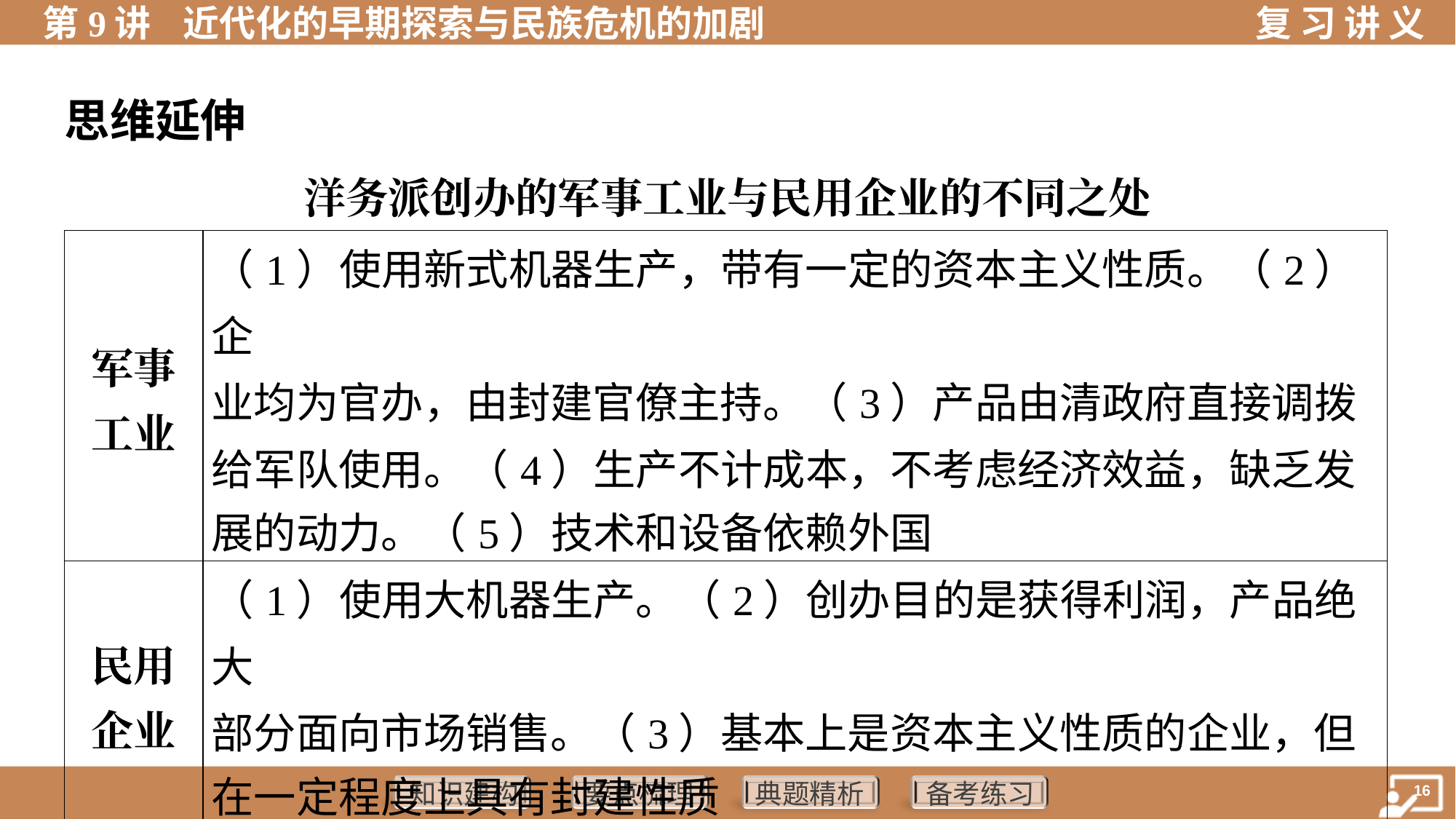

思维延伸
洋务派创办的军事工业与民用企业的不同之处
| 军事 工业 | （1）使用新式机器生产，带有一定的资本主义性质。（2）企 业均为官办，由封建官僚主持。（3）产品由清政府直接调拨 给军队使用。（4）生产不计成本，不考虑经济效益，缺乏发 展的动力。（5）技术和设备依赖外国 |
| --- | --- |
| 民用 企业 | （1）使用大机器生产。（2）创办目的是获得利润，产品绝大 部分面向市场销售。（3）基本上是资本主义性质的企业，但 在一定程度上具有封建性质 |